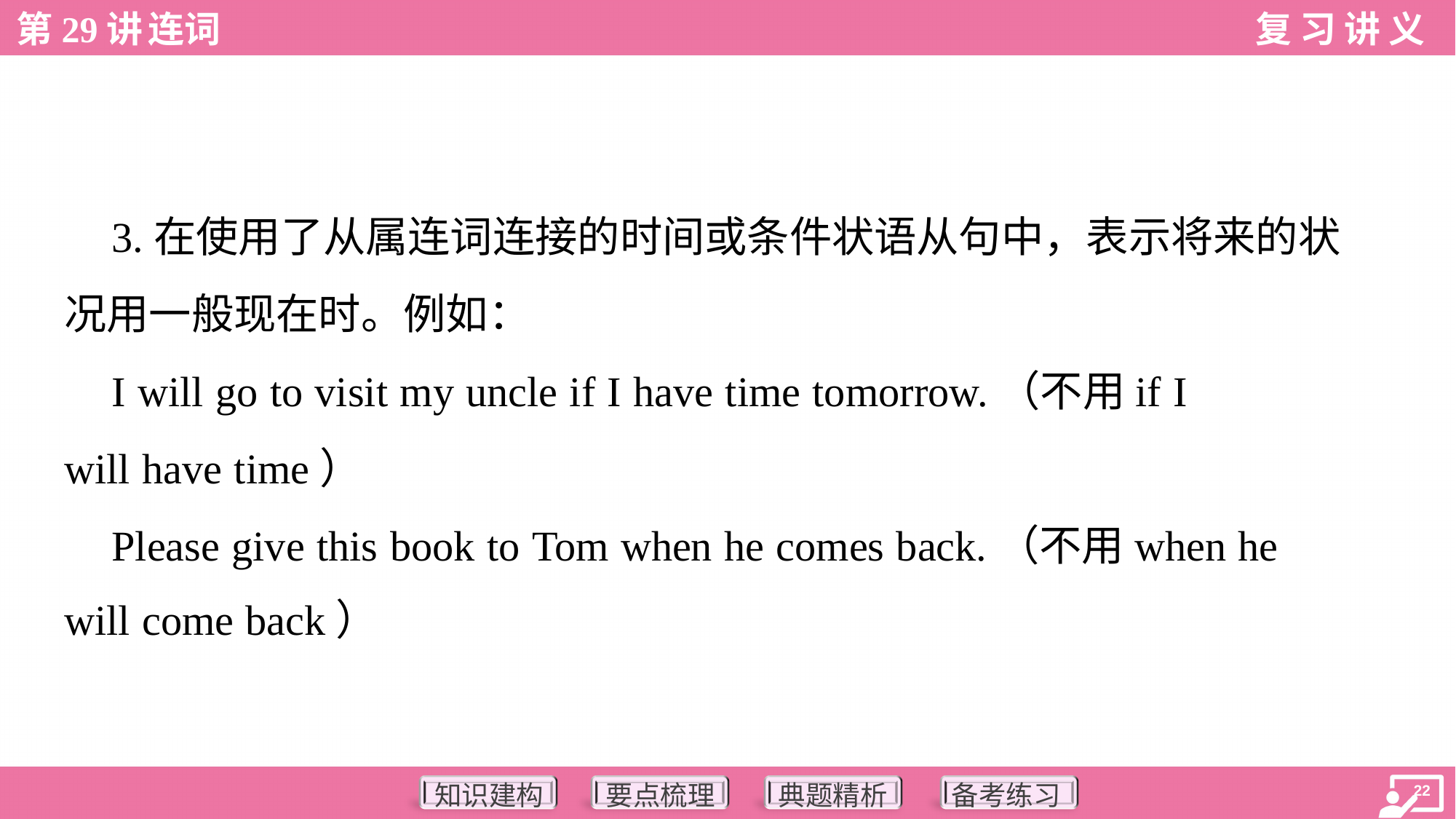

3.在使用了从属连词连接的时间或条件状语从句中，表示将来的状
况用一般现在时。例如：
    I will go to visit my uncle if I have time tomorrow.（不用if I
will have time）
    Please give this book to Tom when he comes back.（不用when he
will come back）